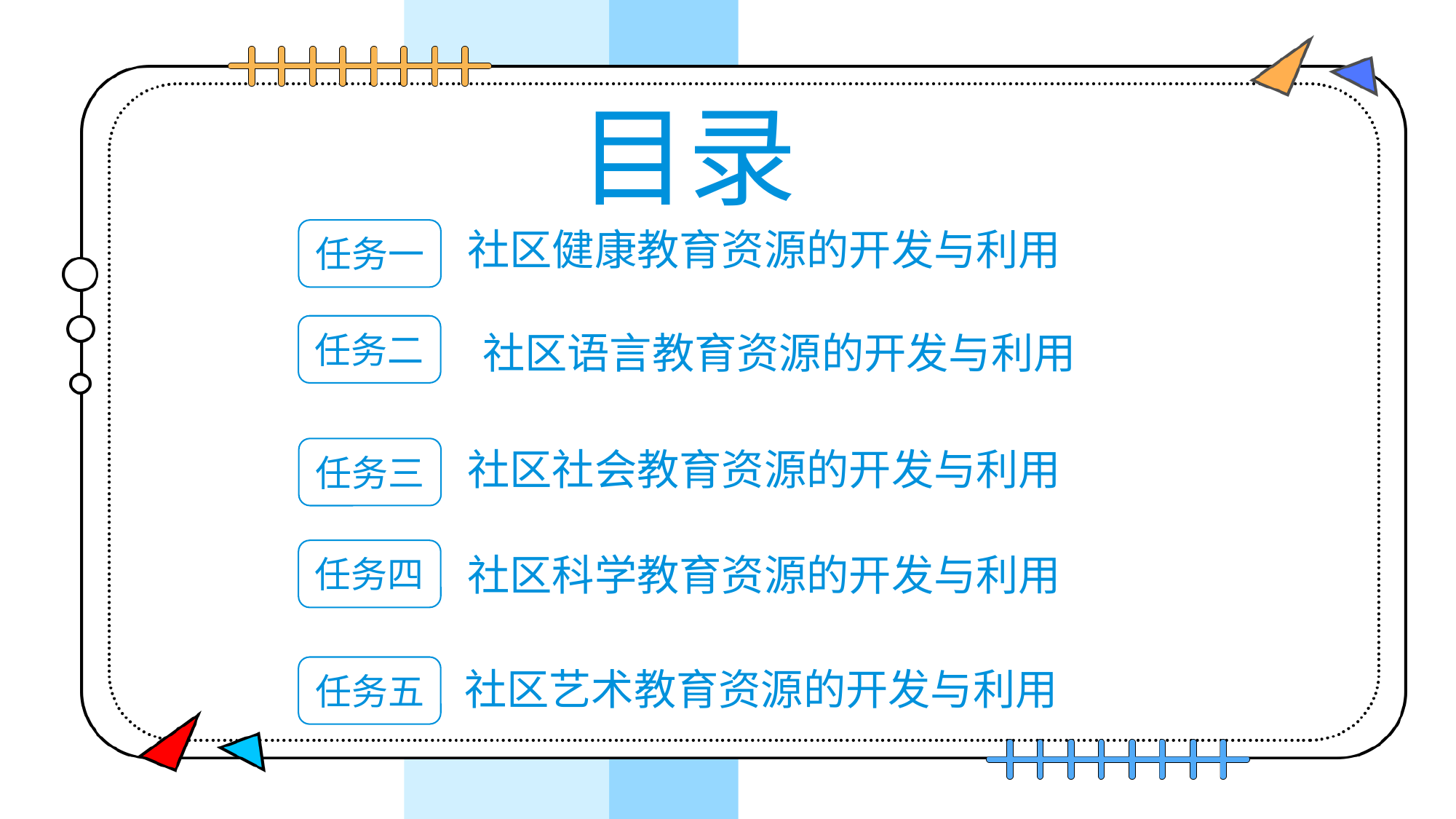

目录
社区健康教育资源的开发与利用

任务一

社区语言教育资源的开发与利用
任务二
社区社会教育资源的开发与利用

任务三

社区科学教育资源的开发与利用
任务四

社区艺术教育资源的开发与利用
任务五